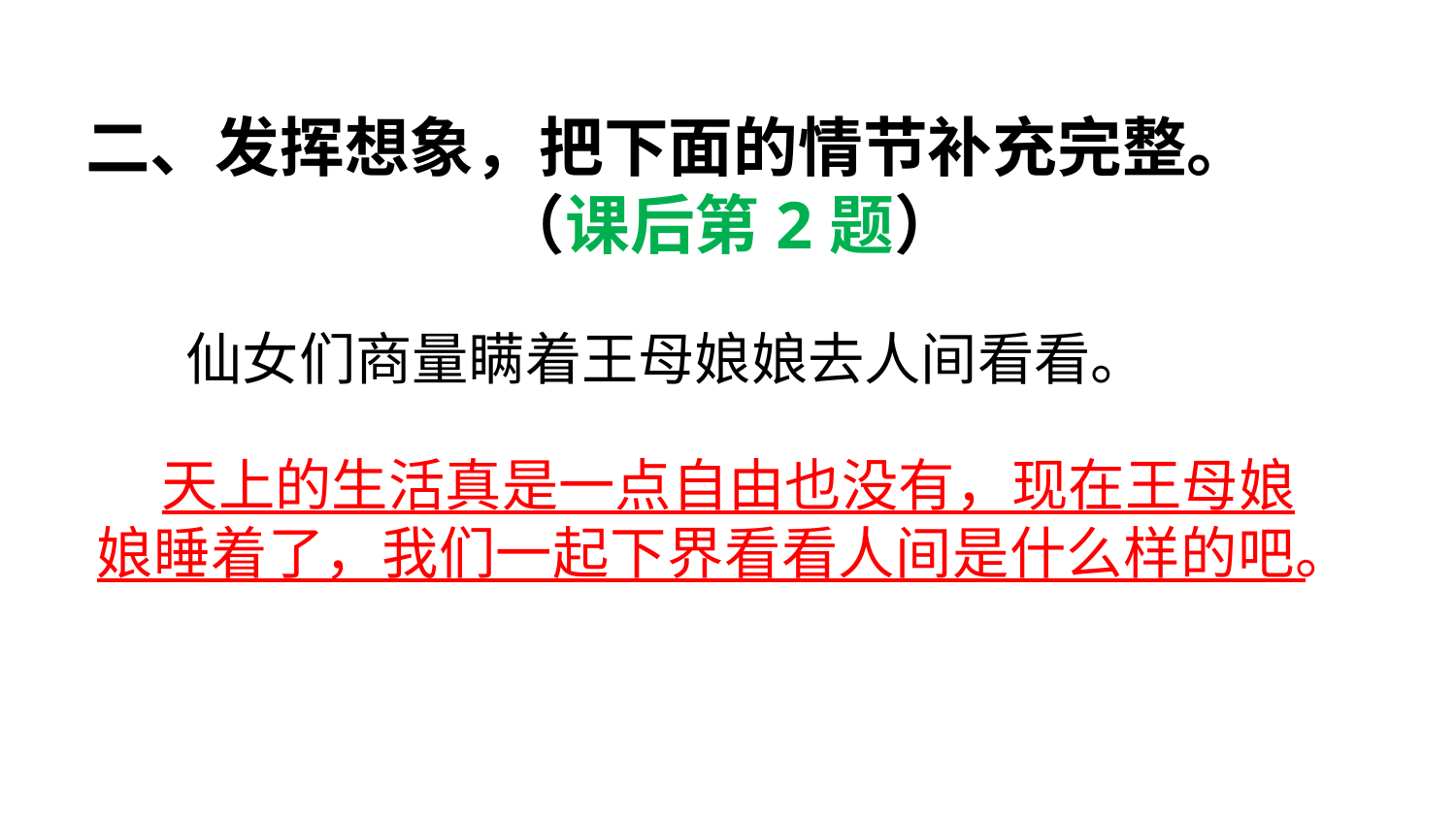

二、发挥想象，把下面的情节补充完整。
                           （课后第2题）
仙女们商量瞒着王母娘娘去人间看看。
    天上的生活真是一点自由也没有，现在王母娘娘睡着了，我们一起下界看看人间是什么样的吧。